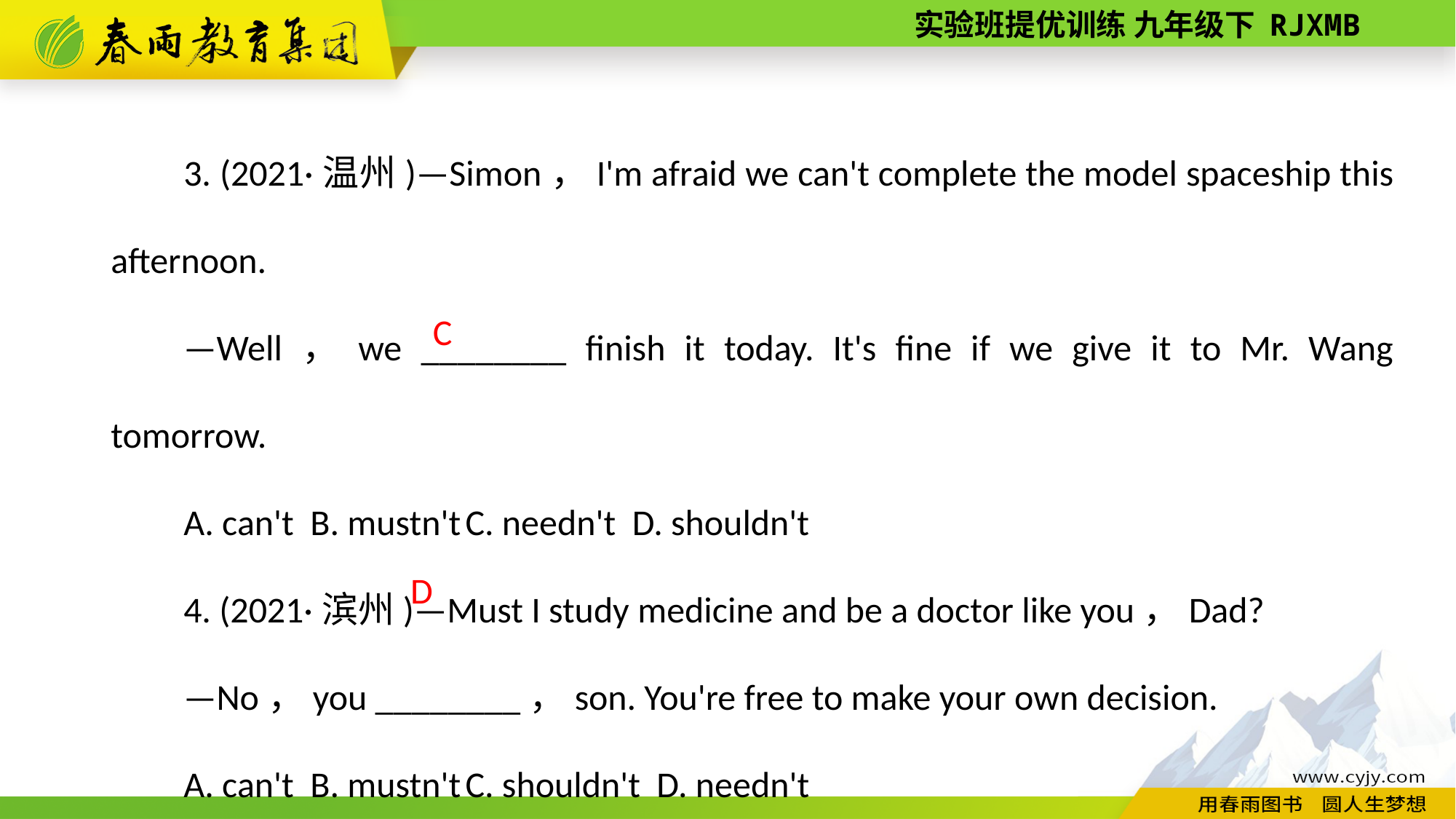

3. (2021·温州)—Simon，I'm afraid we can't complete the model spaceship this afternoon.
—Well，we ________ finish it today. It's fine if we give it to Mr. Wang tomorrow.
A. can't  B. mustn't C. needn't  D. shouldn't
4. (2021·滨州)—Must I study medicine and be a doctor like you，Dad?
—No，you ________，son. You're free to make your own decision.
A. can't  B. mustn't C. shouldn't  D. needn't
C
D